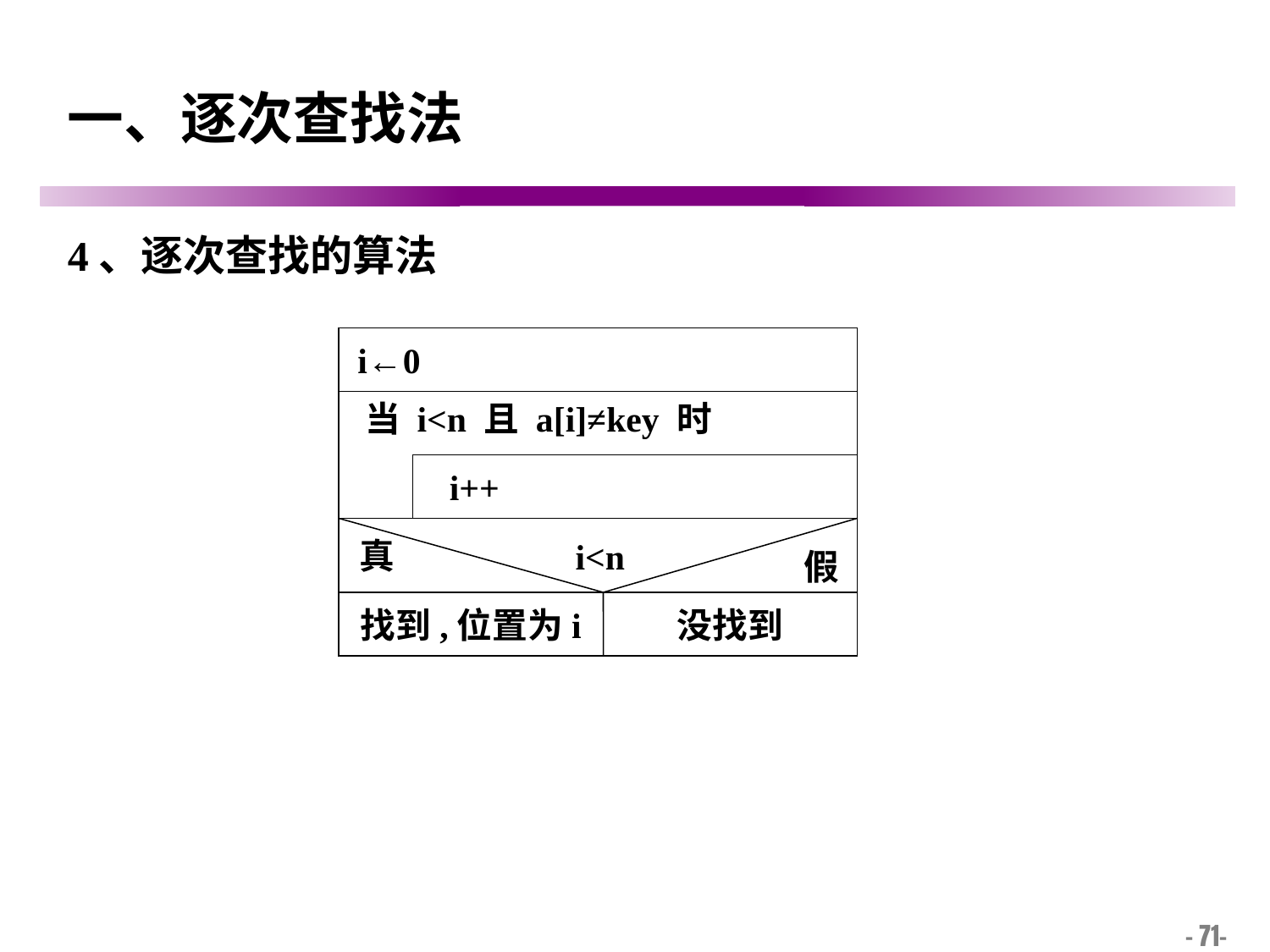

# 一、逐次查找法
4、逐次查找的算法

 i←0
 当 i<n 且 a[i]≠key 时
   i++

真
i<n
假
找到,位置为i
没找到
 - 71-